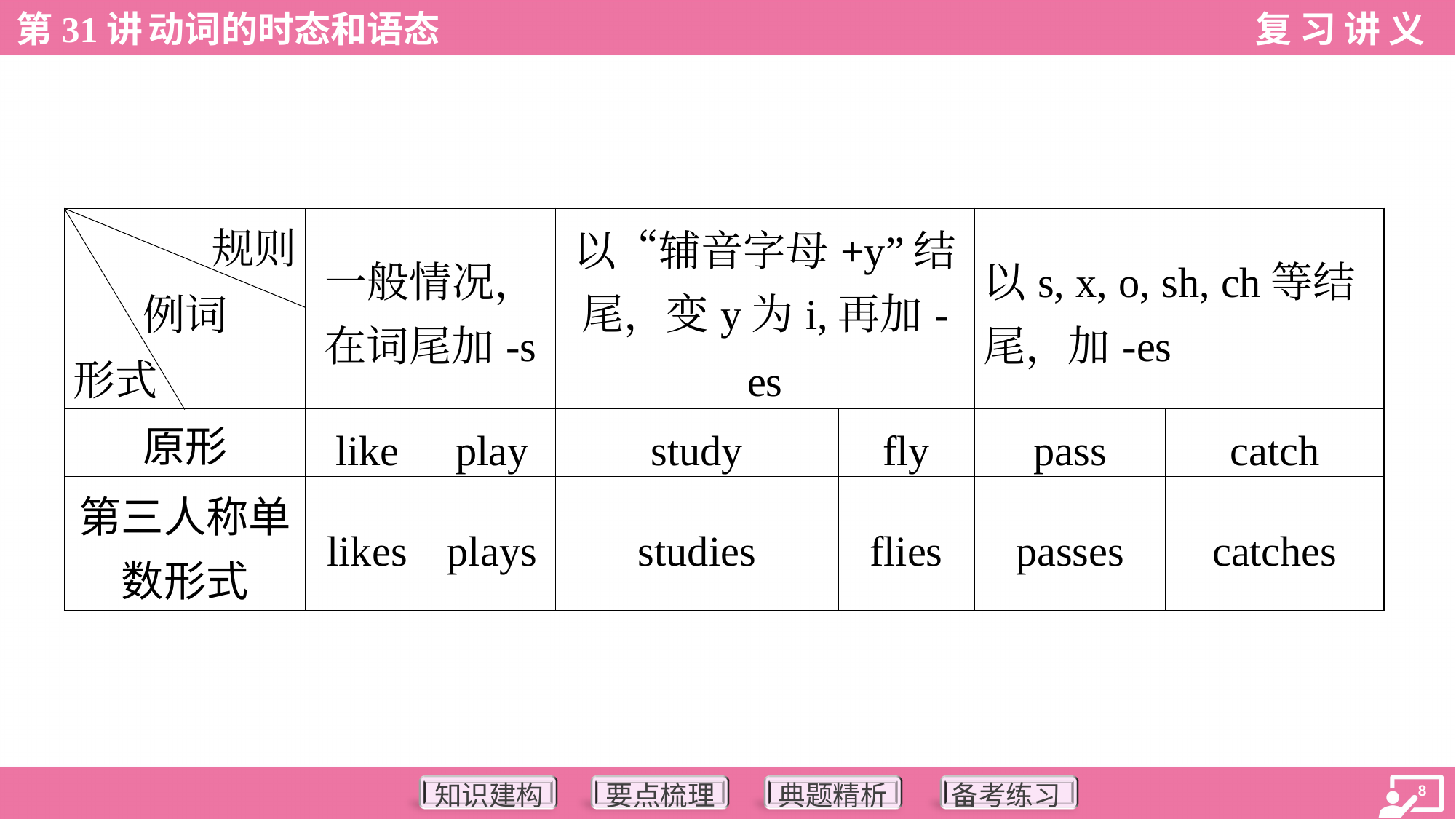

| 规则 例词 形式 | 一般情况， 在词尾加-s |  | 以“辅音字母+y”结 尾，变y为i,再加-es |  | 以s, x, o, sh, ch等结 尾，加-es |  |
| --- | --- | --- | --- | --- | --- | --- |
| 原形 | like | play | study | fly | pass | catch |
| 第三人称单 数形式 | likes | plays | studies | flies | passes | catches |